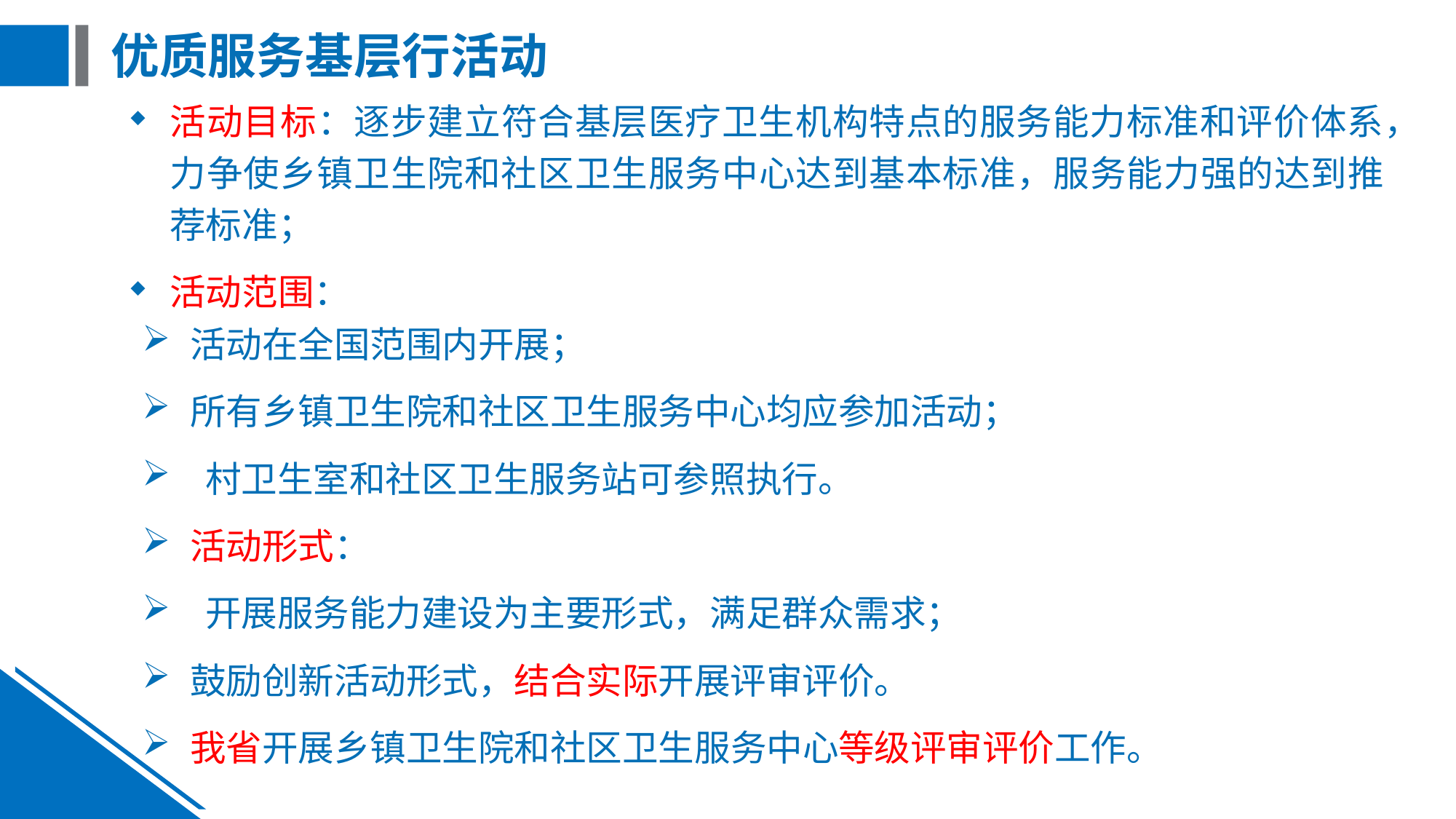

# 优质服务基层行活动
活动目标：逐步建立符合基层医疗卫生机构特点的服务能力标准和评价体系，力争使乡镇卫生院和社区卫生服务中心达到基本标准，服务能力强的达到推荐标准；
活动范围：
活动在全国范围内开展；
所有乡镇卫生院和社区卫生服务中心均应参加活动；
 村卫生室和社区卫生服务站可参照执行。
活动形式：
 开展服务能力建设为主要形式，满足群众需求；
鼓励创新活动形式，结合实际开展评审评价。
我省开展乡镇卫生院和社区卫生服务中心等级评审评价工作。